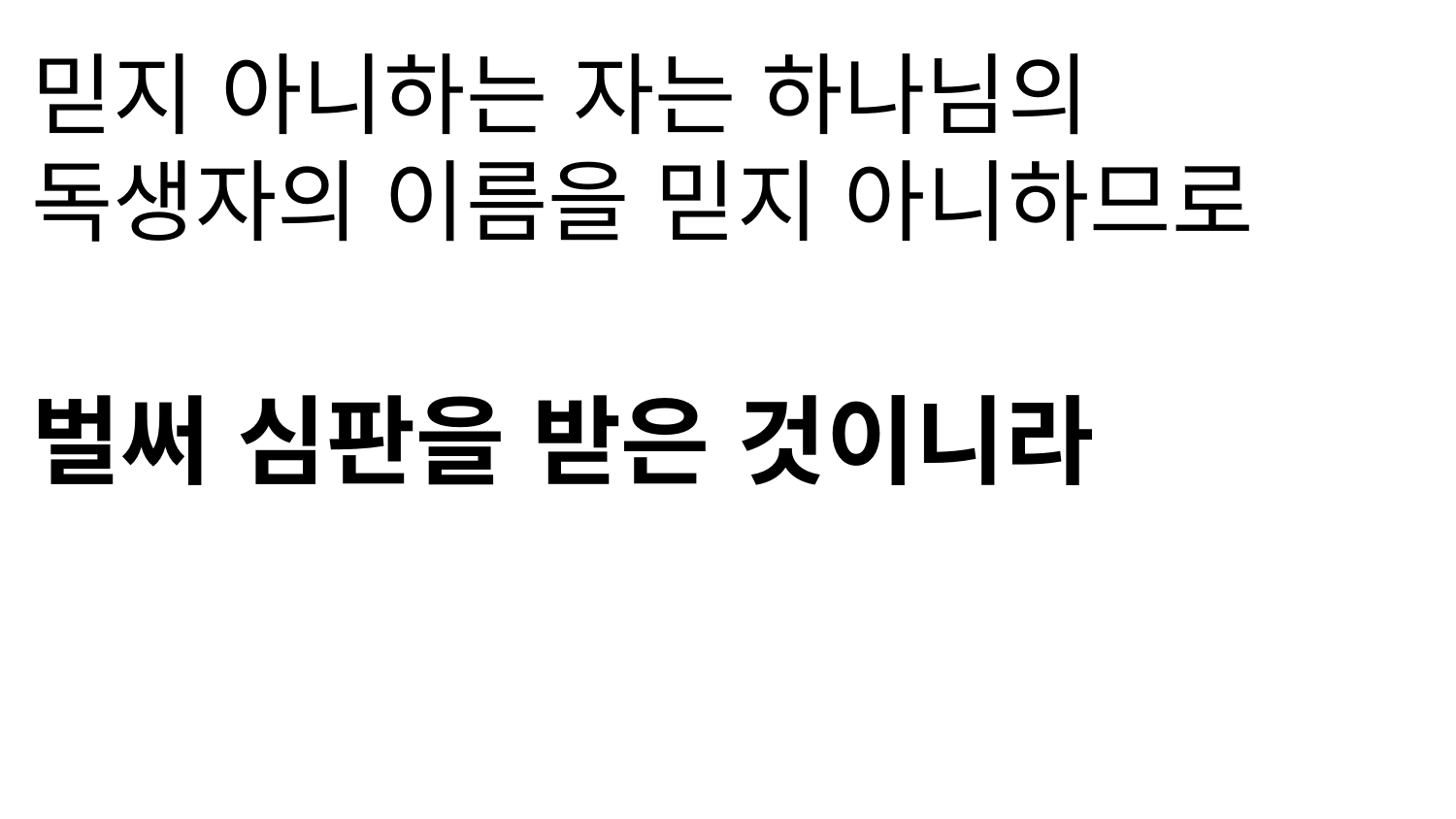

믿지 아니하는 자는 하나님의 독생자의 이름을 믿지 아니하므로
벌써 심판을 받은 것이니라